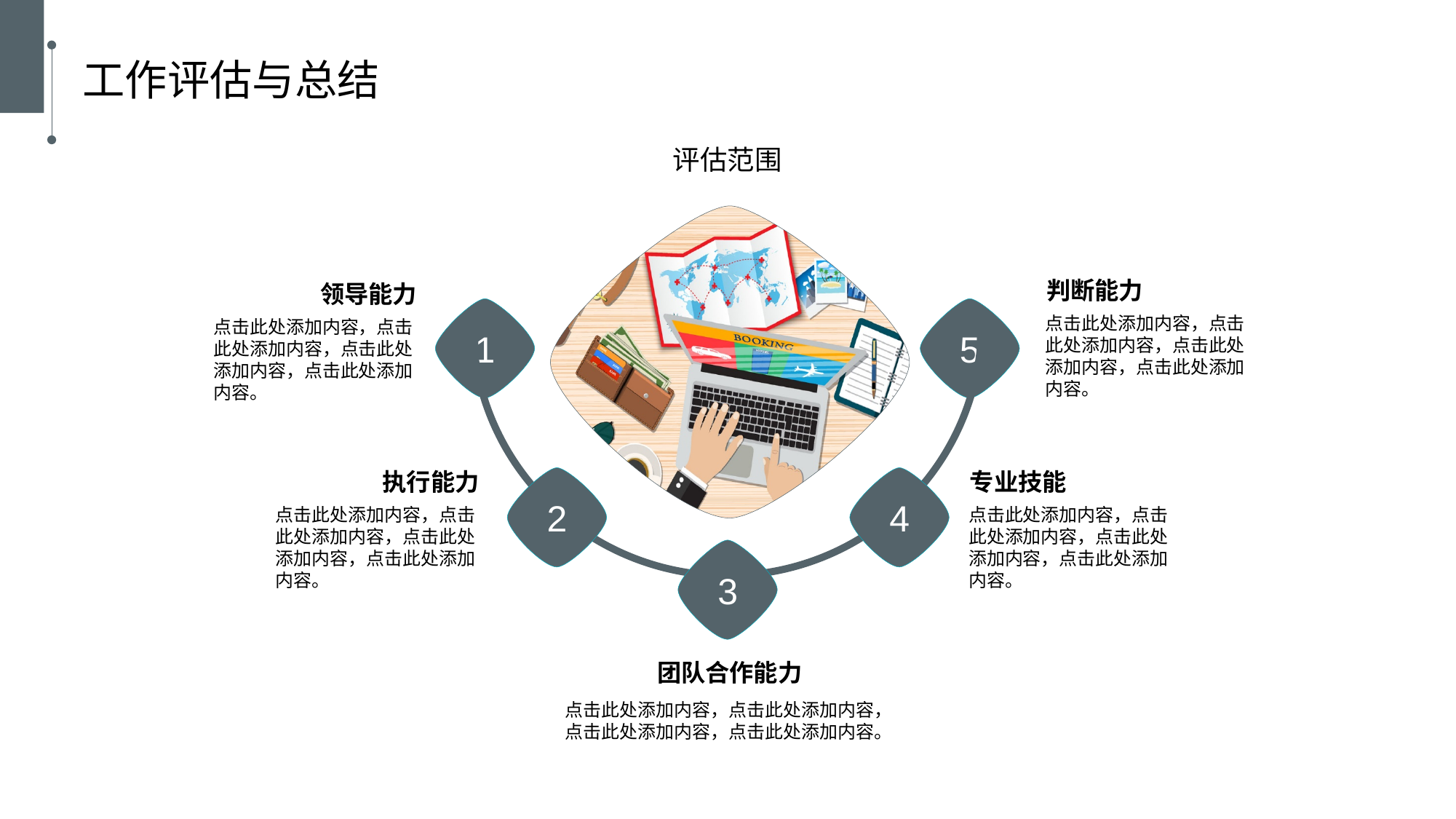

工作评估与总结

评估范围

判断能力
领导能力
1
5
点击此处添加内容，点击此处添加内容，点击此处添加内容，点击此处添加内容。
点击此处添加内容，点击此处添加内容，点击此处添加内容，点击此处添加内容。
执行能力
专业技能
2
4
点击此处添加内容，点击此处添加内容，点击此处添加内容，点击此处添加内容。
点击此处添加内容，点击此处添加内容，点击此处添加内容，点击此处添加内容。
3
团队合作能力
点击此处添加内容，点击此处添加内容，点击此处添加内容，点击此处添加内容。
.